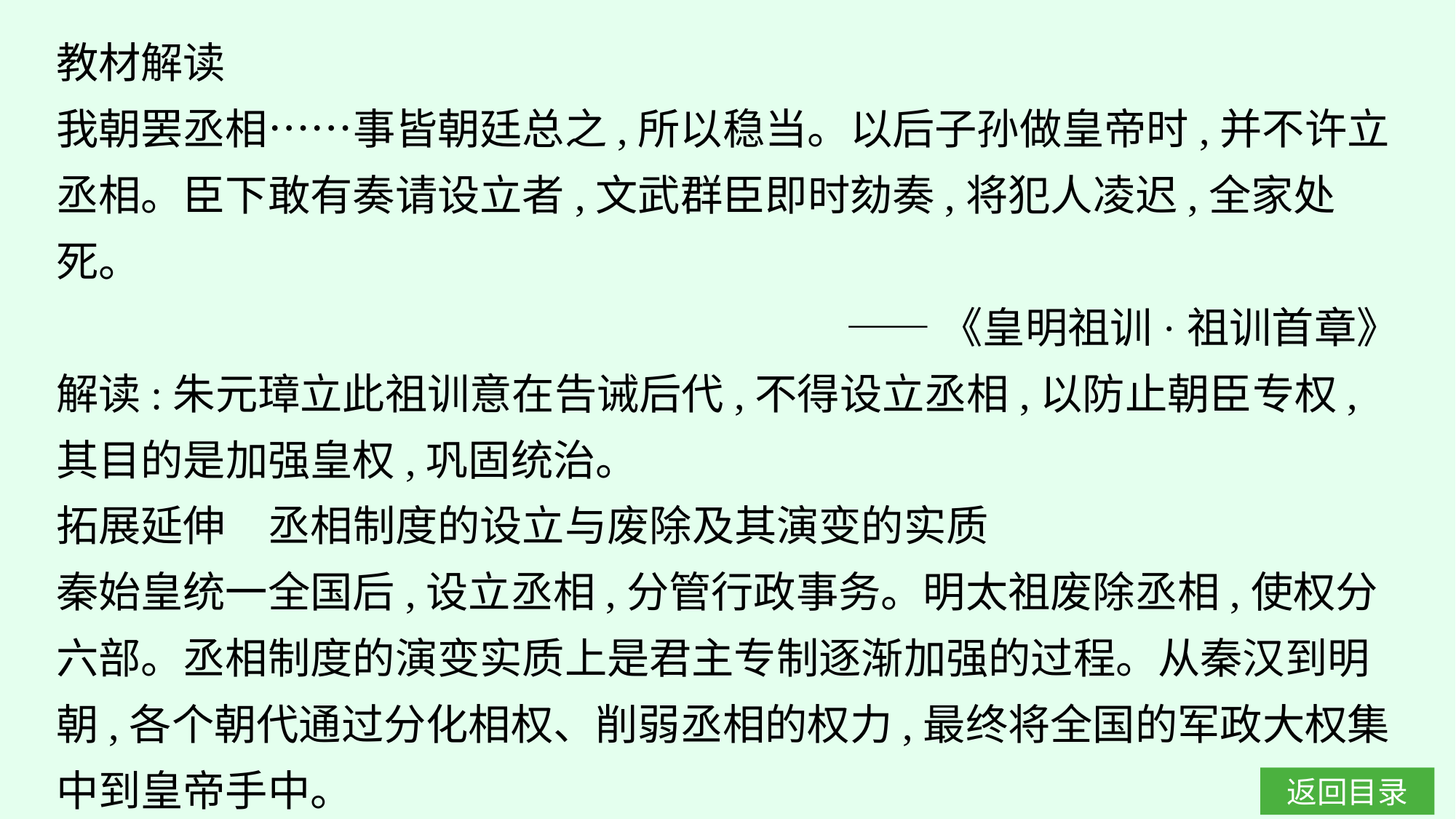

教材解读
我朝罢丞相……事皆朝廷总之,所以稳当。以后子孙做皇帝时,并不许立丞相。臣下敢有奏请设立者,文武群臣即时劾奏,将犯人凌迟,全家处死。
——《皇明祖训·祖训首章》
解读:朱元璋立此祖训意在告诫后代,不得设立丞相,以防止朝臣专权,其目的是加强皇权,巩固统治。
拓展延伸　丞相制度的设立与废除及其演变的实质
秦始皇统一全国后,设立丞相,分管行政事务。明太祖废除丞相,使权分六部。丞相制度的演变实质上是君主专制逐渐加强的过程。从秦汉到明朝,各个朝代通过分化相权、削弱丞相的权力,最终将全国的军政大权集中到皇帝手中。